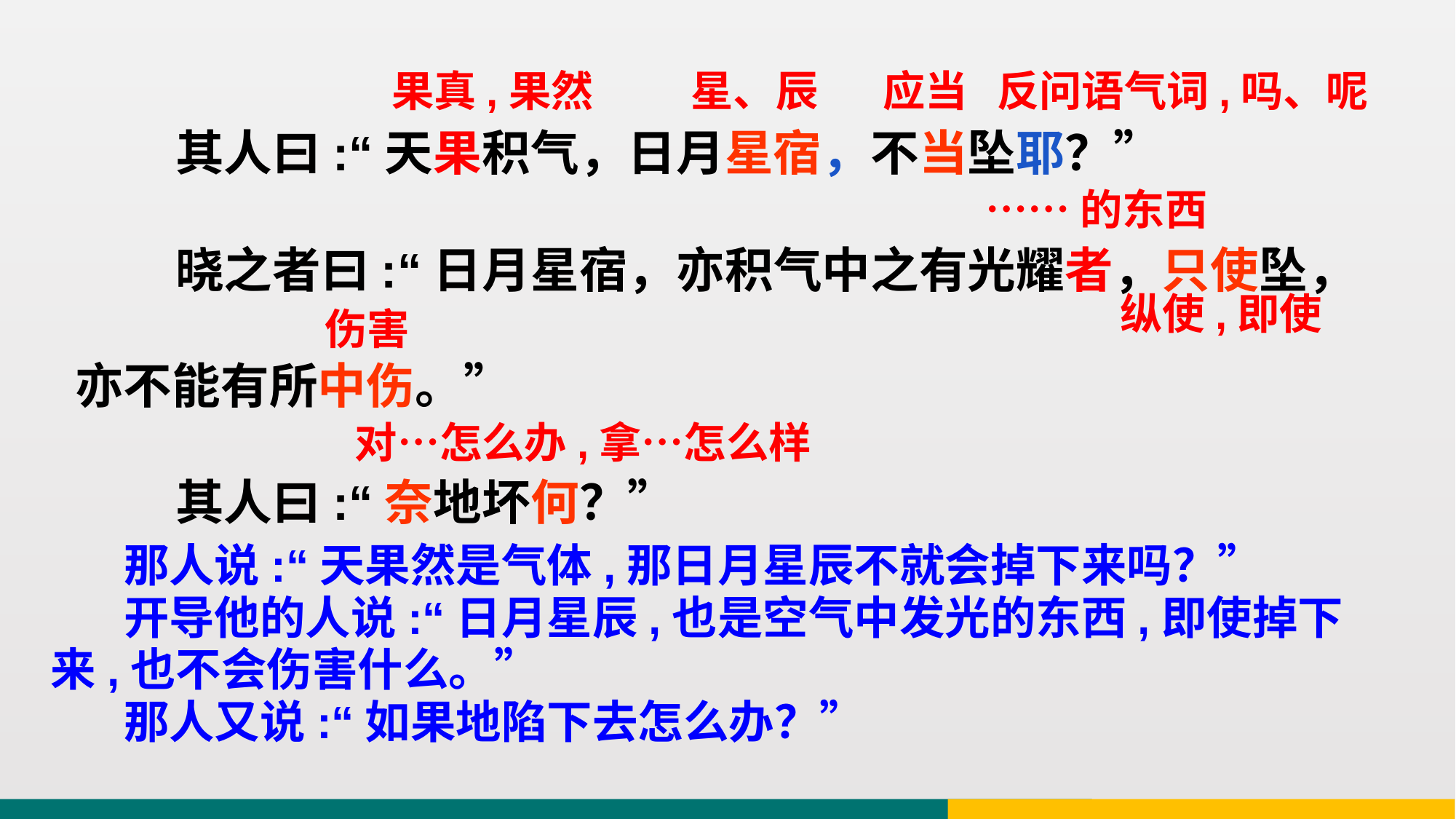

其人曰:“天果积气，日月星宿，不当坠耶？”
        晓之者曰:“日月星宿，亦积气中之有光耀者，只使坠，亦不能有所中伤。”
        其人曰:“奈地坏何？”
反问语气词,吗、呢
果真,果然
星、辰
应当
……的东西
纵使,即使
伤害
对…怎么办,拿…怎么样

      那人说:“天果然是气体,那日月星辰不就会掉下来吗？”
      开导他的人说:“日月星辰,也是空气中发光的东西,即使掉下来,也不会伤害什么。”
      那人又说:“如果地陷下去怎么办？”